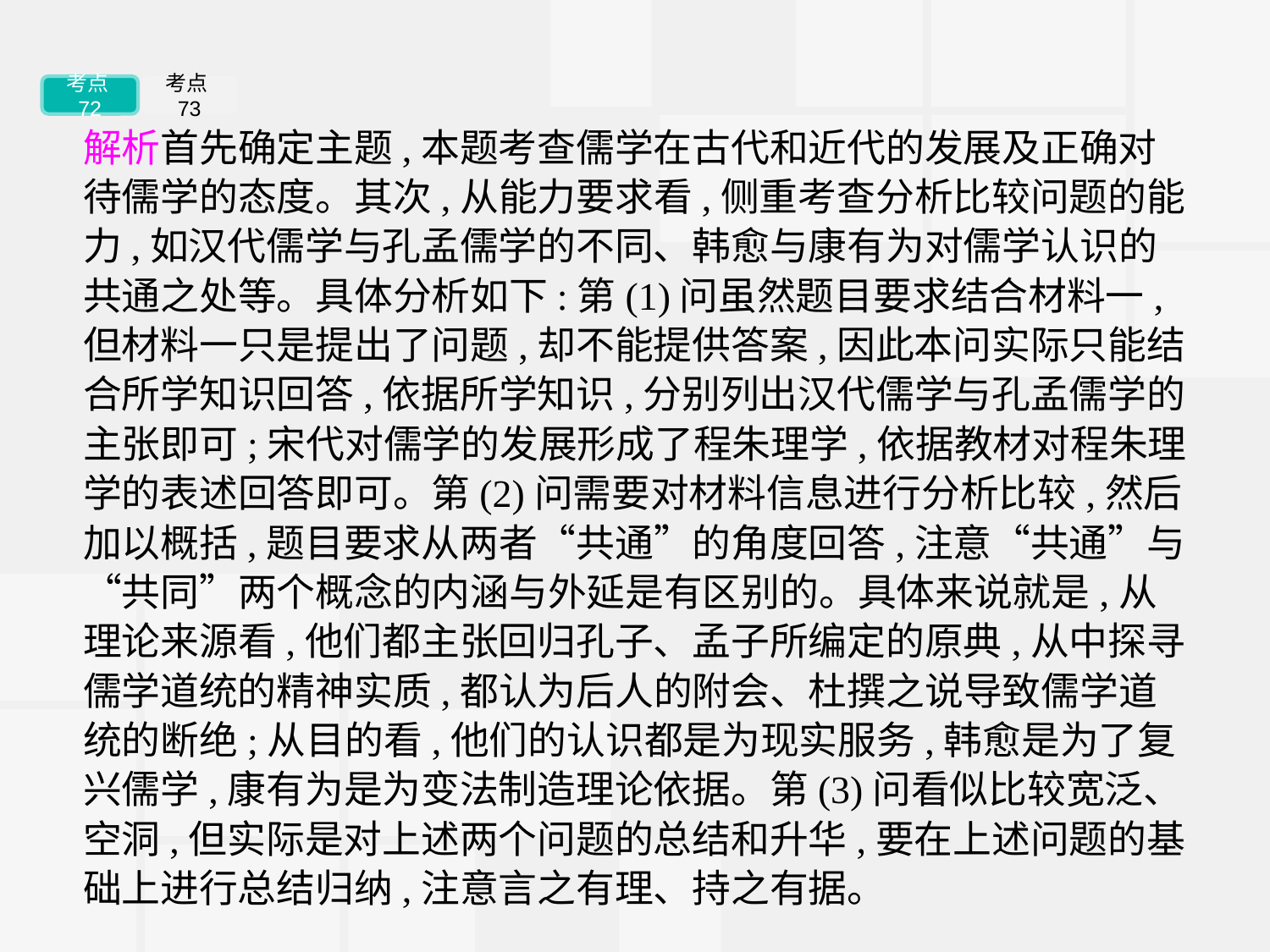

考点72
考点73
解析首先确定主题,本题考查儒学在古代和近代的发展及正确对待儒学的态度。其次,从能力要求看,侧重考查分析比较问题的能力,如汉代儒学与孔孟儒学的不同、韩愈与康有为对儒学认识的共通之处等。具体分析如下:第(1)问虽然题目要求结合材料一,但材料一只是提出了问题,却不能提供答案,因此本问实际只能结合所学知识回答,依据所学知识,分别列出汉代儒学与孔孟儒学的主张即可;宋代对儒学的发展形成了程朱理学,依据教材对程朱理学的表述回答即可。第(2)问需要对材料信息进行分析比较,然后加以概括,题目要求从两者“共通”的角度回答,注意“共通”与“共同”两个概念的内涵与外延是有区别的。具体来说就是,从理论来源看,他们都主张回归孔子、孟子所编定的原典,从中探寻儒学道统的精神实质,都认为后人的附会、杜撰之说导致儒学道统的断绝;从目的看,他们的认识都是为现实服务,韩愈是为了复兴儒学,康有为是为变法制造理论依据。第(3)问看似比较宽泛、空洞,但实际是对上述两个问题的总结和升华,要在上述问题的基础上进行总结归纳,注意言之有理、持之有据。